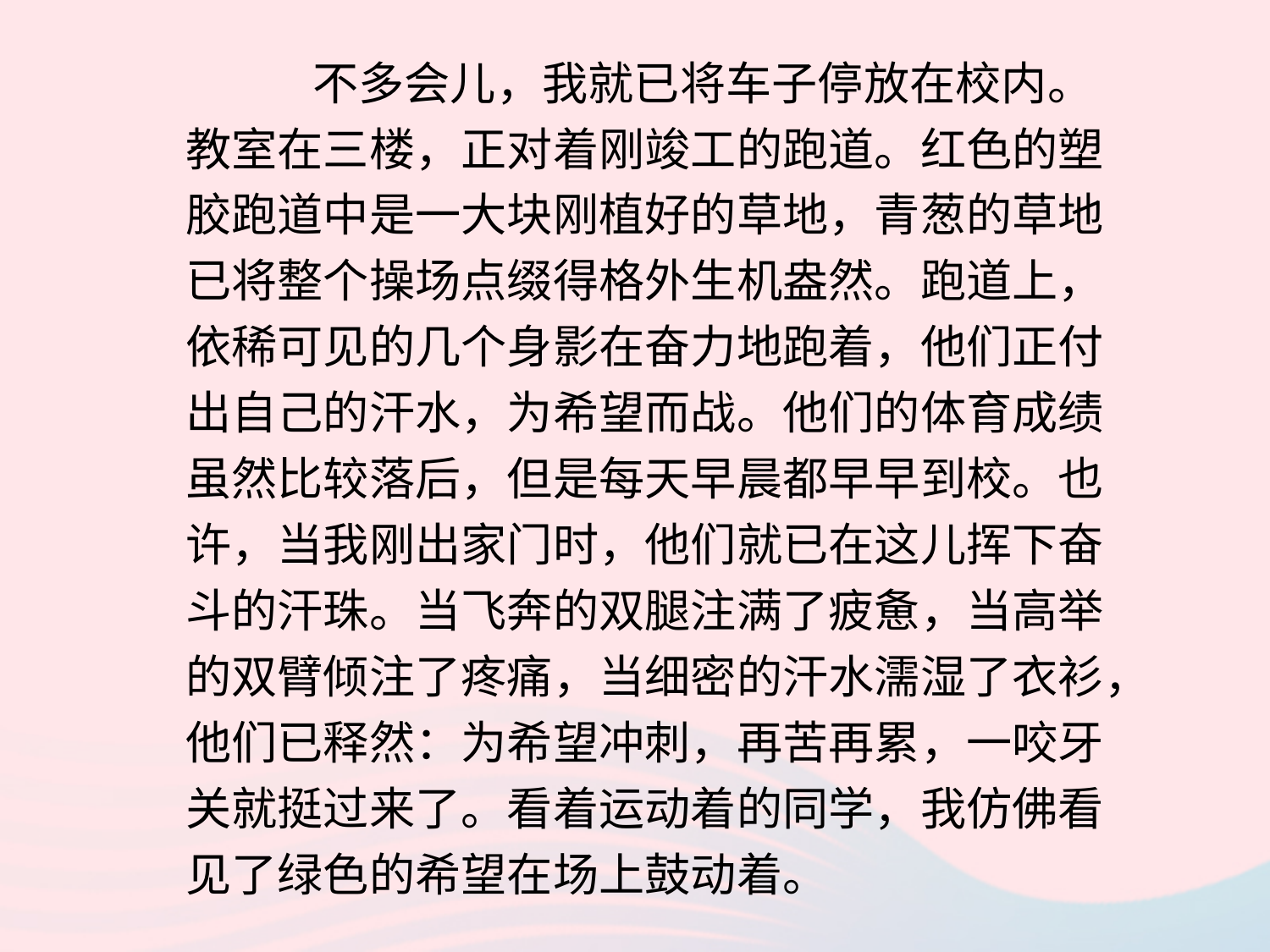

不多会儿，我就已将车子停放在校内。教室在三楼，正对着刚竣工的跑道。红色的塑胶跑道中是一大块刚植好的草地，青葱的草地已将整个操场点缀得格外生机盎然。跑道上，依稀可见的几个身影在奋力地跑着，他们正付出自己的汗水，为希望而战。他们的体育成绩虽然比较落后，但是每天早晨都早早到校。也许，当我刚出家门时，他们就已在这儿挥下奋斗的汗珠。当飞奔的双腿注满了疲惫，当高举的双臂倾注了疼痛，当细密的汗水濡湿了衣衫，他们已释然：为希望冲刺，再苦再累，一咬牙关就挺过来了。看着运动着的同学，我仿佛看见了绿色的希望在场上鼓动着。